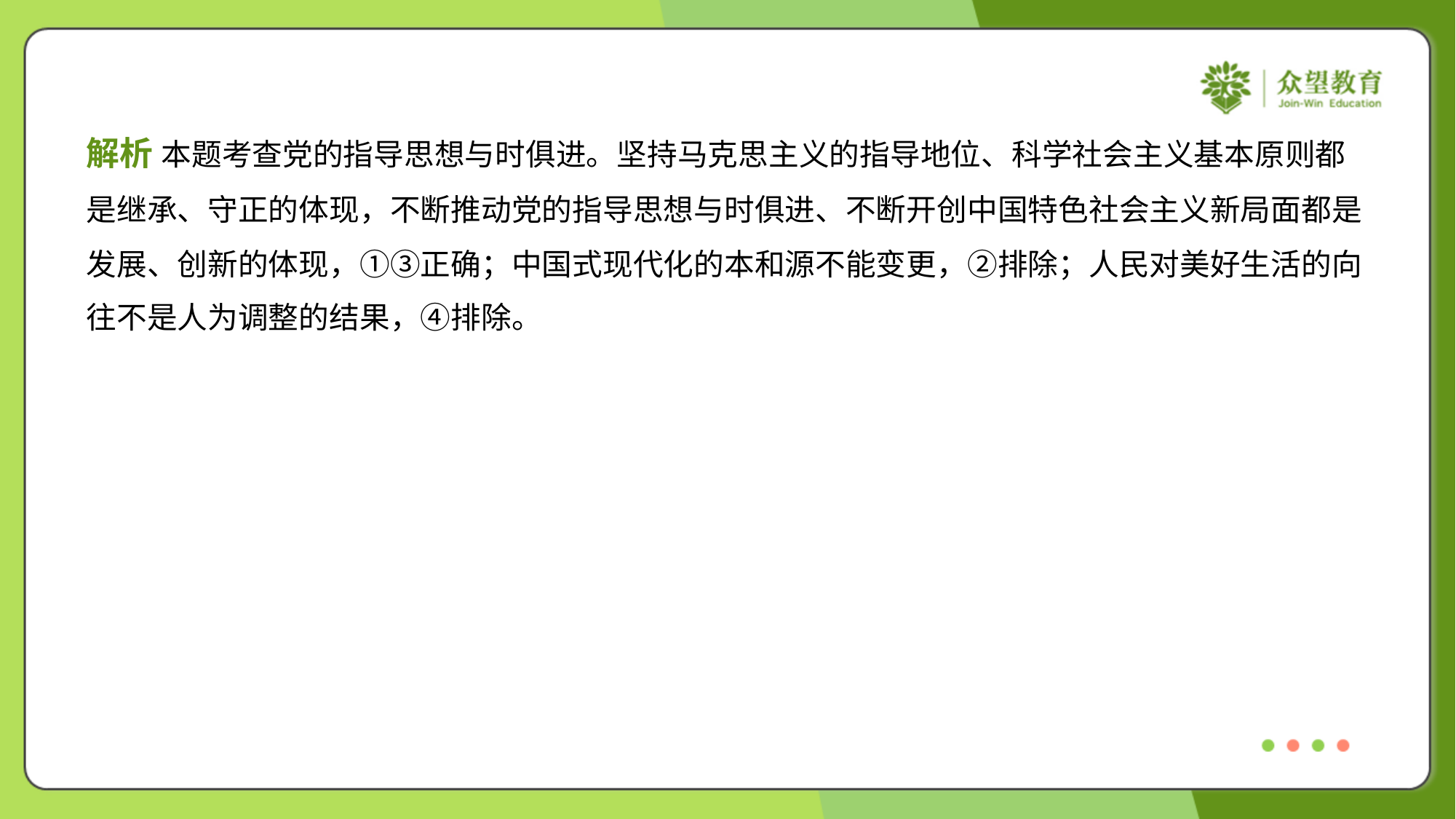

解析 本题考查党的指导思想与时俱进。坚持马克思主义的指导地位、科学社会主义基本原则都
是继承、守正的体现，不断推动党的指导思想与时俱进、不断开创中国特色社会主义新局面都是
发展、创新的体现，①③正确；中国式现代化的本和源不能变更，②排除；人民对美好生活的向
往不是人为调整的结果，④排除。